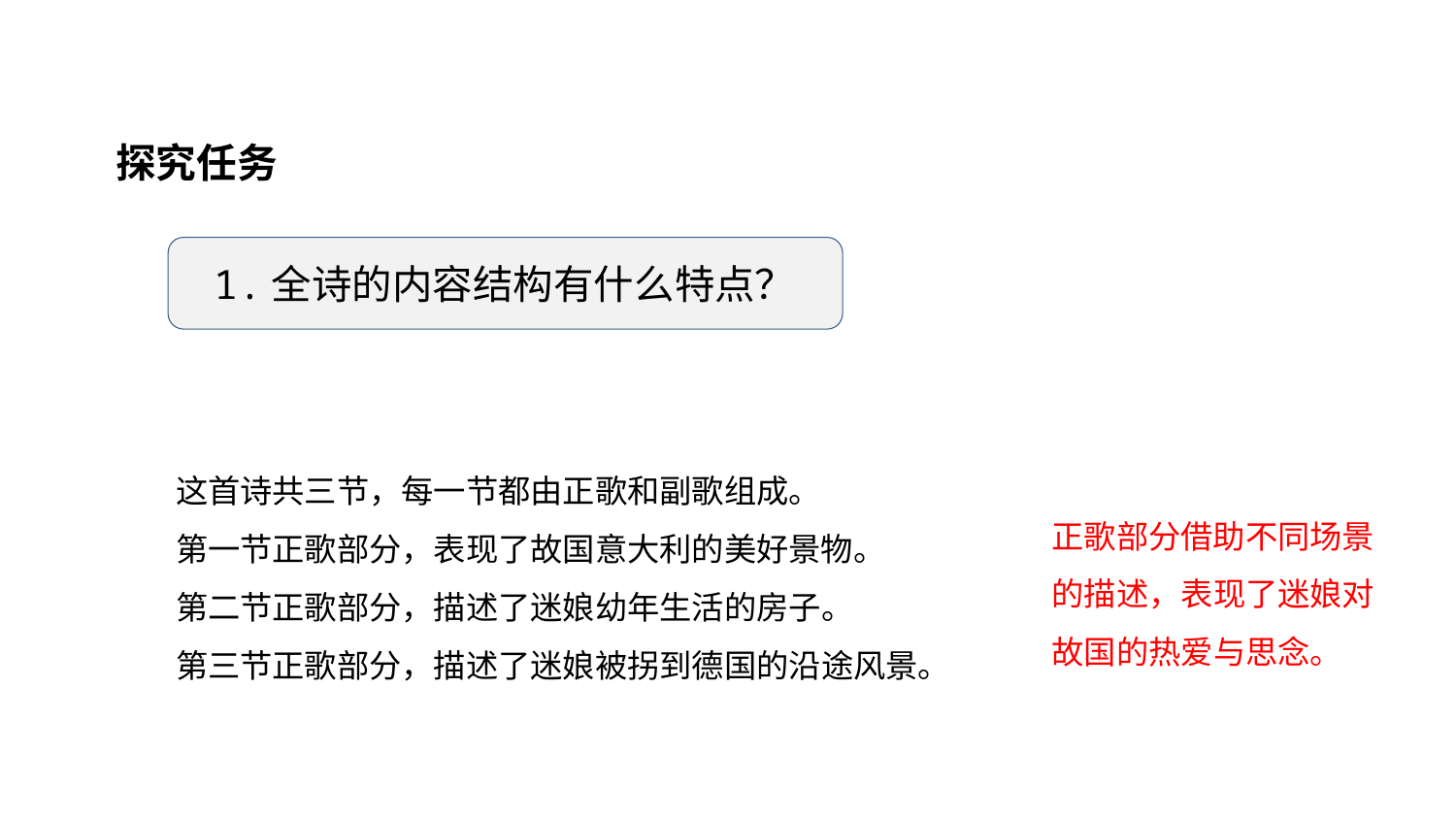

阅读探究
探究任务

1.全诗的内容结构有什么特点？
这首诗共三节，每一节都由正歌和副歌组成。
第一节正歌部分，表现了故国意大利的美好景物。
第二节正歌部分，描述了迷娘幼年生活的房子。
第三节正歌部分，描述了迷娘被拐到德国的沿途风景。
正歌部分借助不同场景的描述，表现了迷娘对故国的热爱与思念。